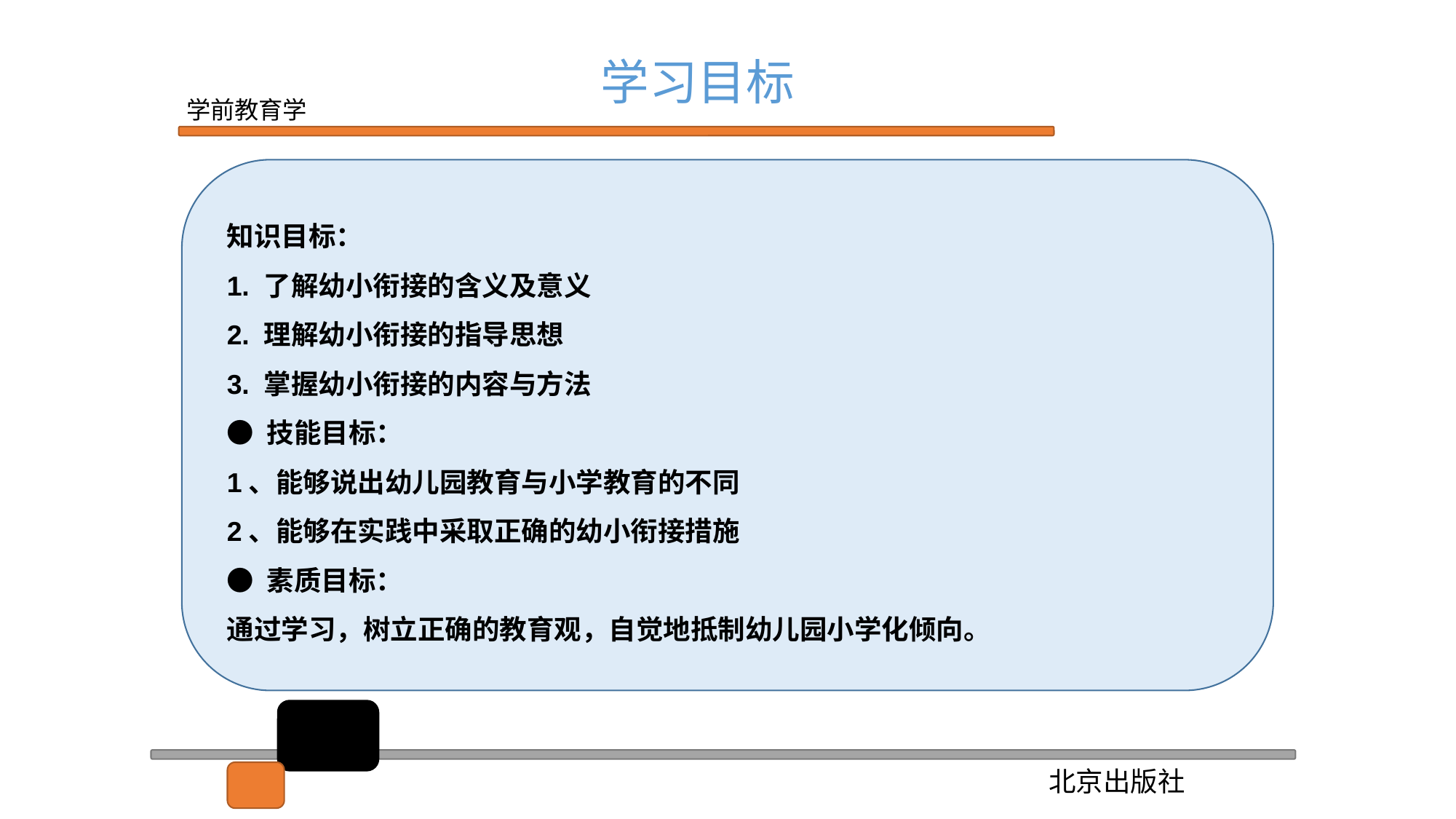

学习目标

知识目标：
1. 了解幼小衔接的含义及意义
2. 理解幼小衔接的指导思想
3. 掌握幼小衔接的内容与方法
● 技能目标：
1、能够说出幼儿园教育与小学教育的不同
2、能够在实践中采取正确的幼小衔接措施
● 素质目标：
通过学习，树立正确的教育观，自觉地抵制幼儿园小学化倾向。